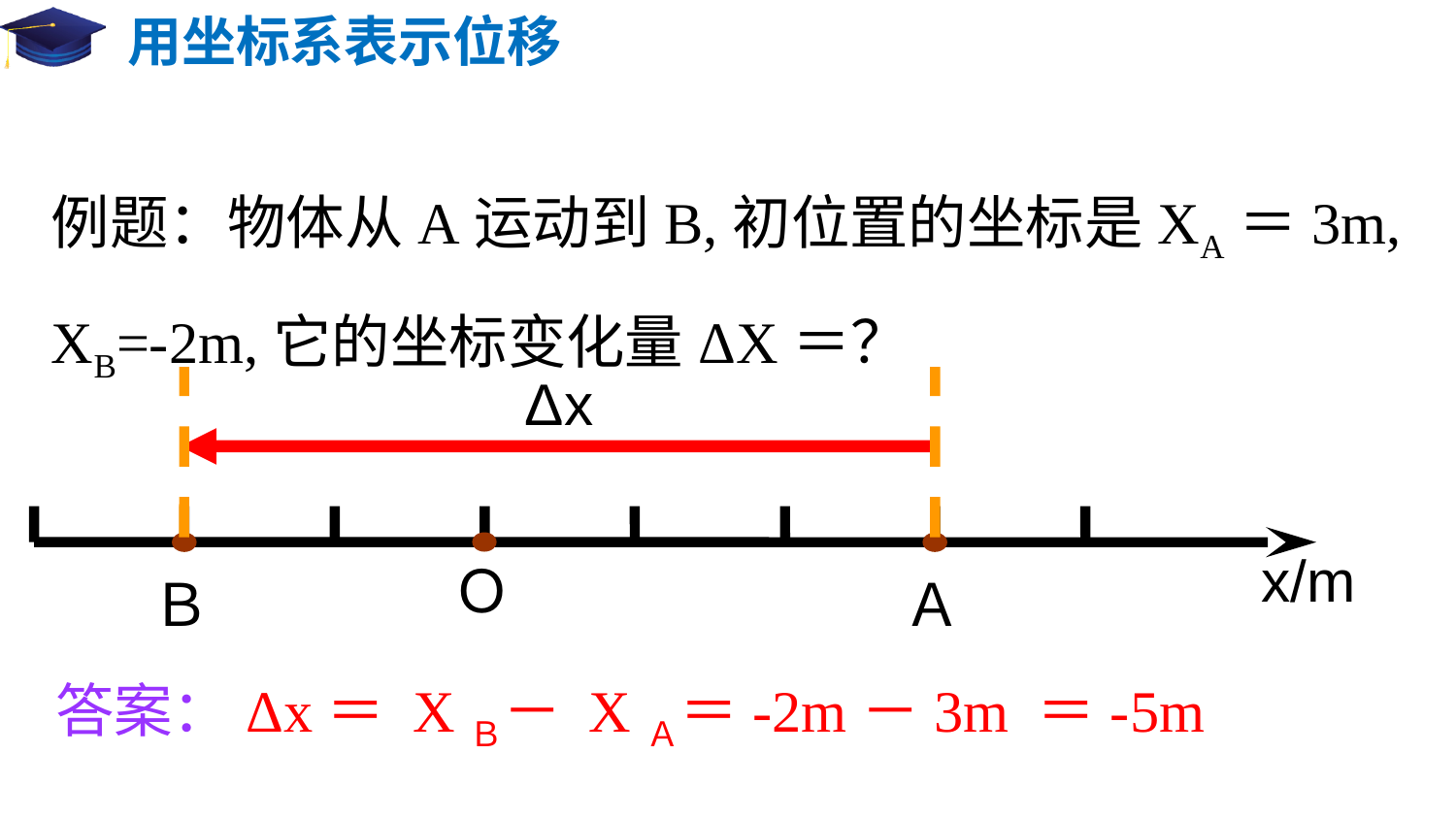

# 用坐标系表示位移
例题：物体从A运动到B,初位置的坐标是XA＝3m,
XB=-2m,它的坐标变化量ΔX＝？
Δx

Ｏ

x/m

Ｂ
Ａ
答案：Δx＝ XＢ－ XＡ＝-2m－3m ＝-5m